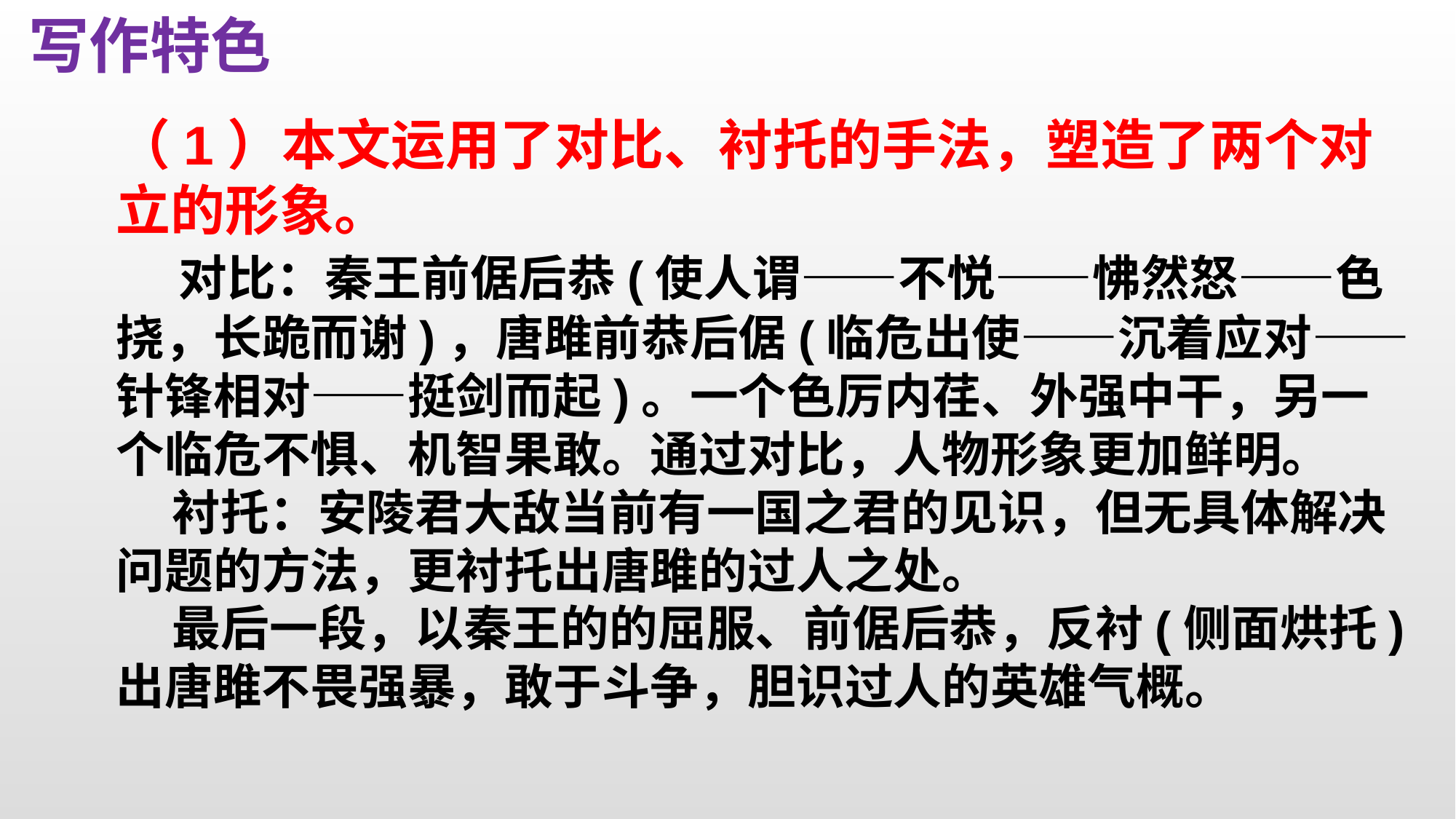

写作特色

（1）本文运用了对比、衬托的手法，塑造了两个对立的形象。
    对比：秦王前倨后恭(使人谓——不悦——怫然怒——色挠，长跪而谢)，唐雎前恭后倨(临危出使——沉着应对——针锋相对——挺剑而起)。一个色厉内荏、外强中干，另一个临危不惧、机智果敢。通过对比，人物形象更加鲜明。
    衬托：安陵君大敌当前有一国之君的见识，但无具体解决问题的方法，更衬托出唐雎的过人之处。
    最后一段，以秦王的的屈服、前倨后恭，反衬(侧面烘托) 出唐雎不畏强暴，敢于斗争，胆识过人的英雄气概。